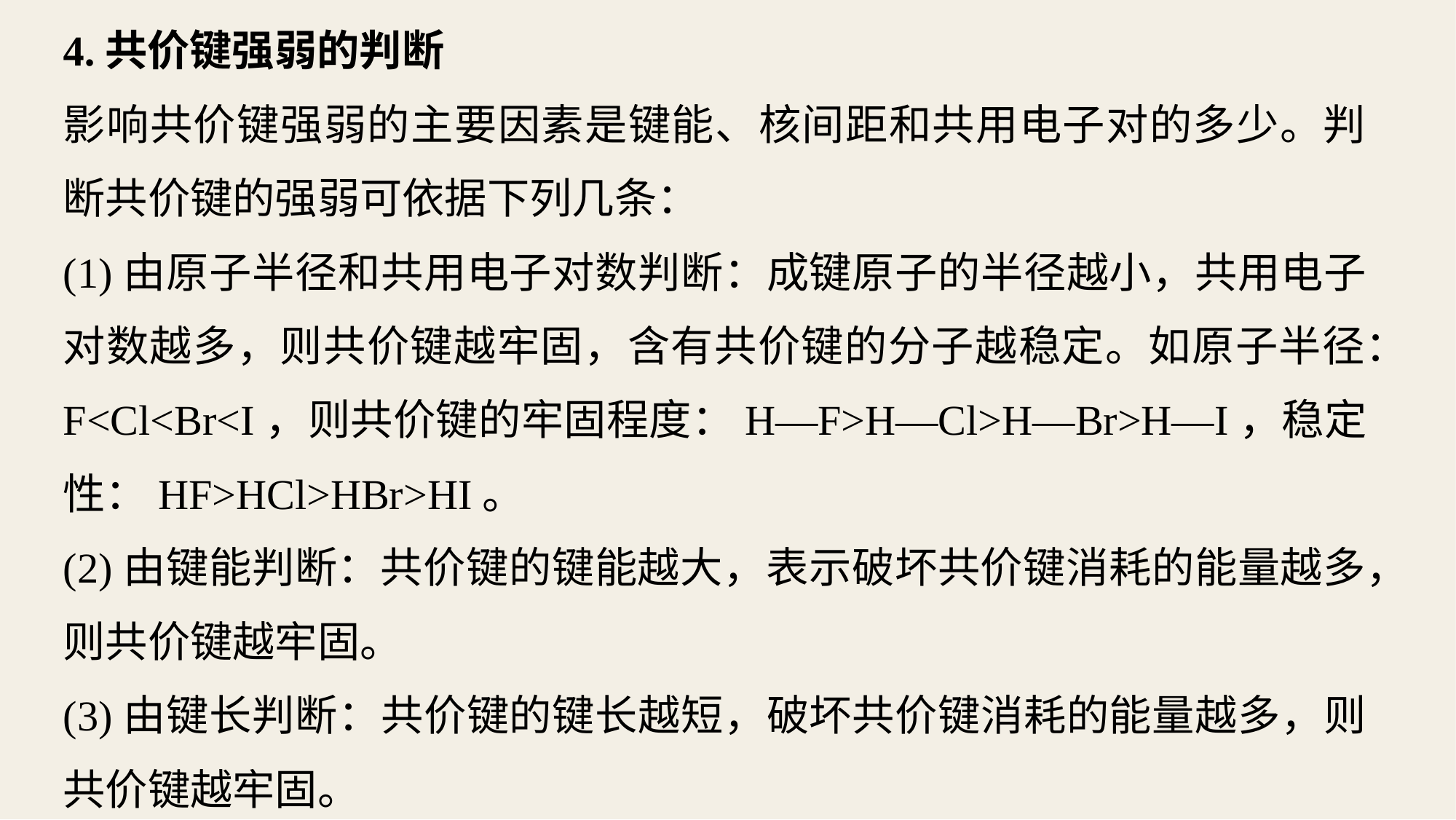

4.共价键强弱的判断
影响共价键强弱的主要因素是键能、核间距和共用电子对的多少。判断共价键的强弱可依据下列几条：
(1)由原子半径和共用电子对数判断：成键原子的半径越小，共用电子对数越多，则共价键越牢固，含有共价键的分子越稳定。如原子半径：F<Cl<Br<I，则共价键的牢固程度：H—F>H—Cl>H—Br>H—I，稳定性：HF>HCl>HBr>HI。
(2)由键能判断：共价键的键能越大，表示破坏共价键消耗的能量越多，则共价键越牢固。
(3)由键长判断：共价键的键长越短，破坏共价键消耗的能量越多，则共价键越牢固。